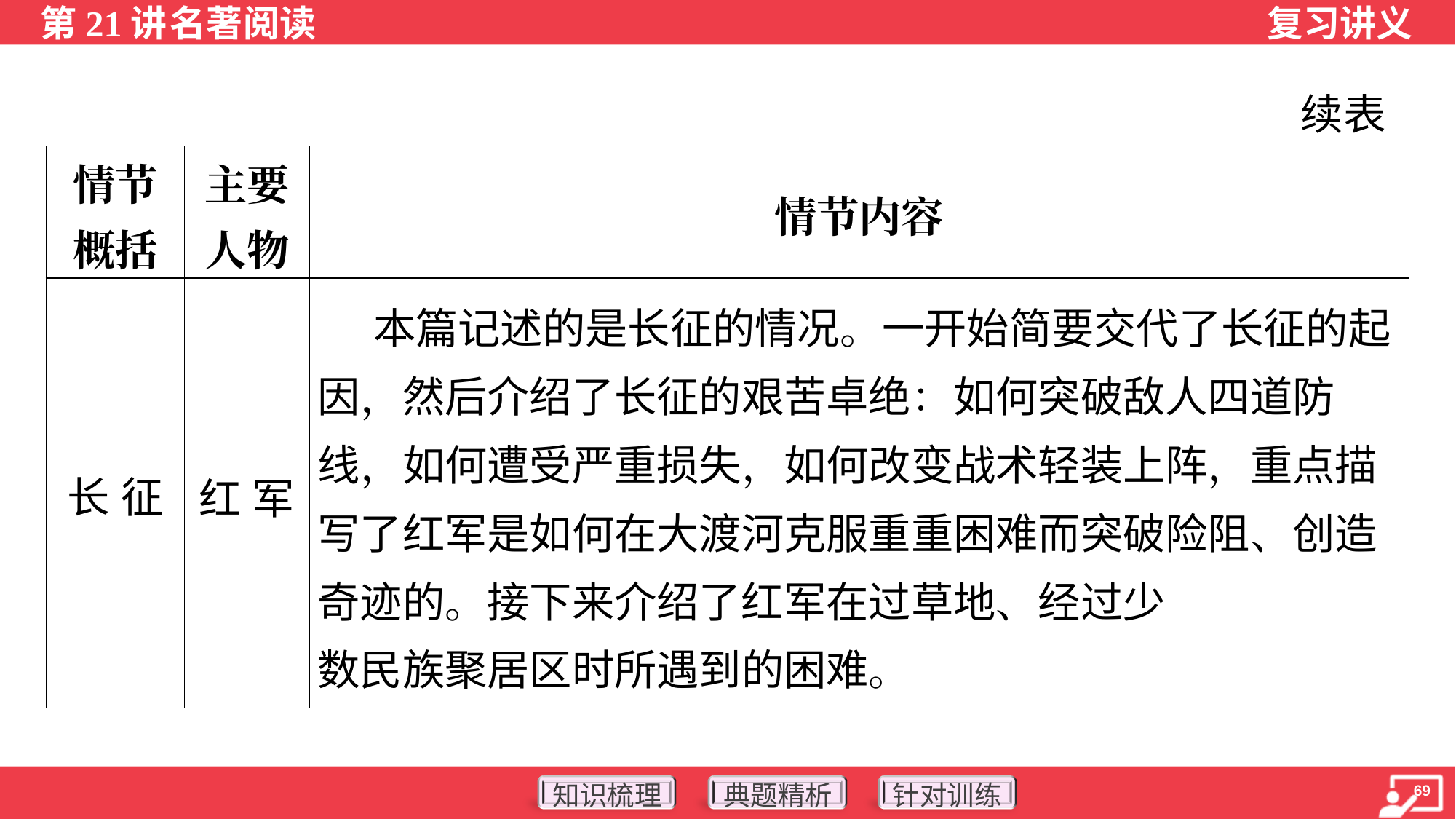

续表
| 情节 概括 | 主要 人物 | 情节内容 |
| --- | --- | --- |
| 长 征 | 红 军 | 本篇记述的是长征的情况。一开始简要交代了长征的起因，然后介绍了长征的艰苦卓绝：如何突破敌人四道防线，如何遭受严重损失，如何改变战术轻装上阵，重点描写了红军是如何在大渡河克服重重困难而突破险阻、创造奇迹的。接下来介绍了红军在过草地、经过少 数民族聚居区时所遇到的困难。 |